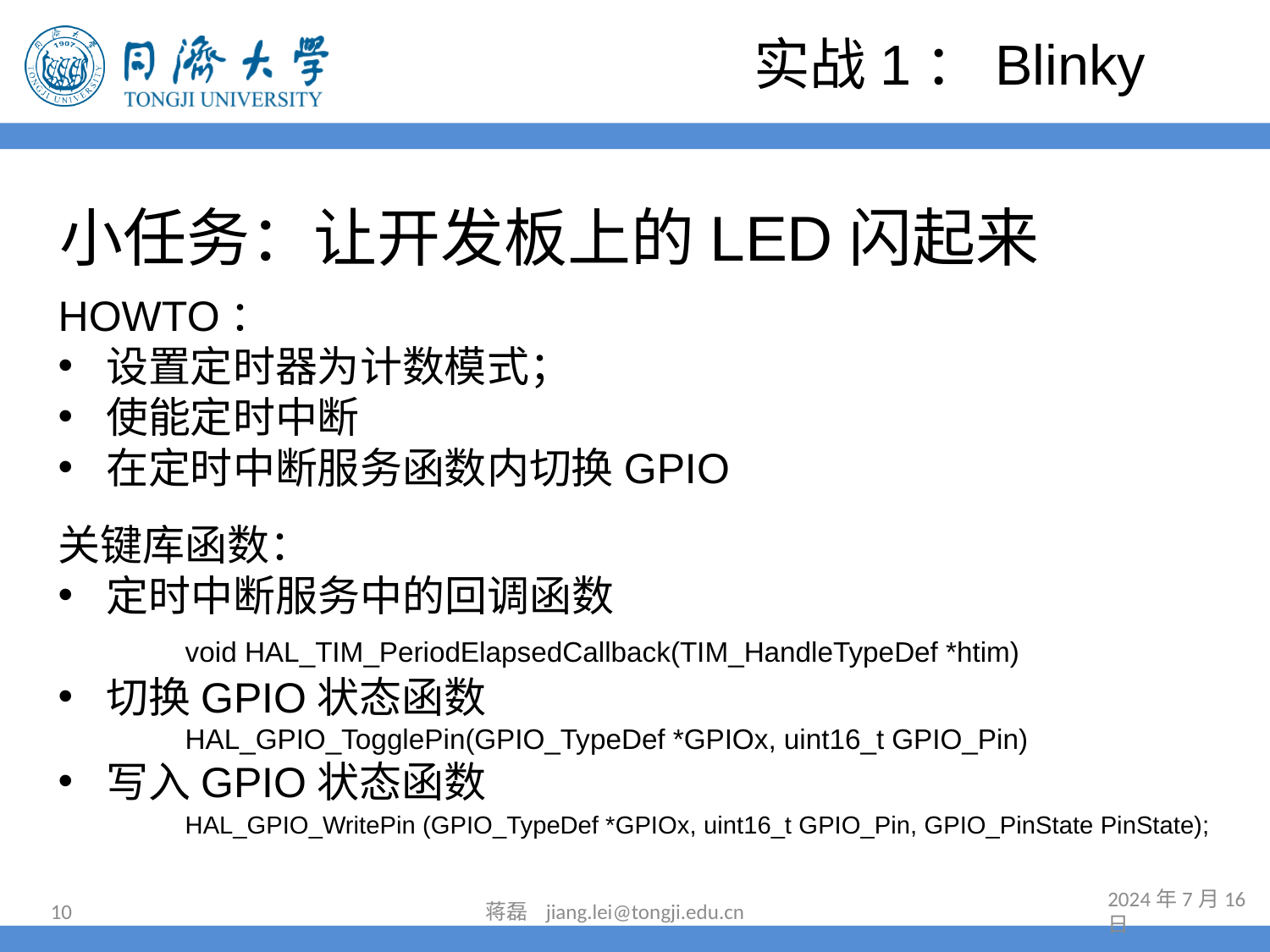

实战1：Blinky
# 小任务：让开发板上的LED闪起来
HOWTO：
设置定时器为计数模式；
使能定时中断
在定时中断服务函数内切换GPIO
关键库函数：
定时中断服务中的回调函数
	void HAL_TIM_PeriodElapsedCallback(TIM_HandleTypeDef *htim)
切换GPIO状态函数
	HAL_GPIO_TogglePin(GPIO_TypeDef *GPIOx, uint16_t GPIO_Pin)
写入GPIO状态函数
	HAL_GPIO_WritePin (GPIO_TypeDef *GPIOx, uint16_t GPIO_Pin, GPIO_PinState PinState);
10
蒋磊  jiang.lei@tongji.edu.cn
2024年7月16日